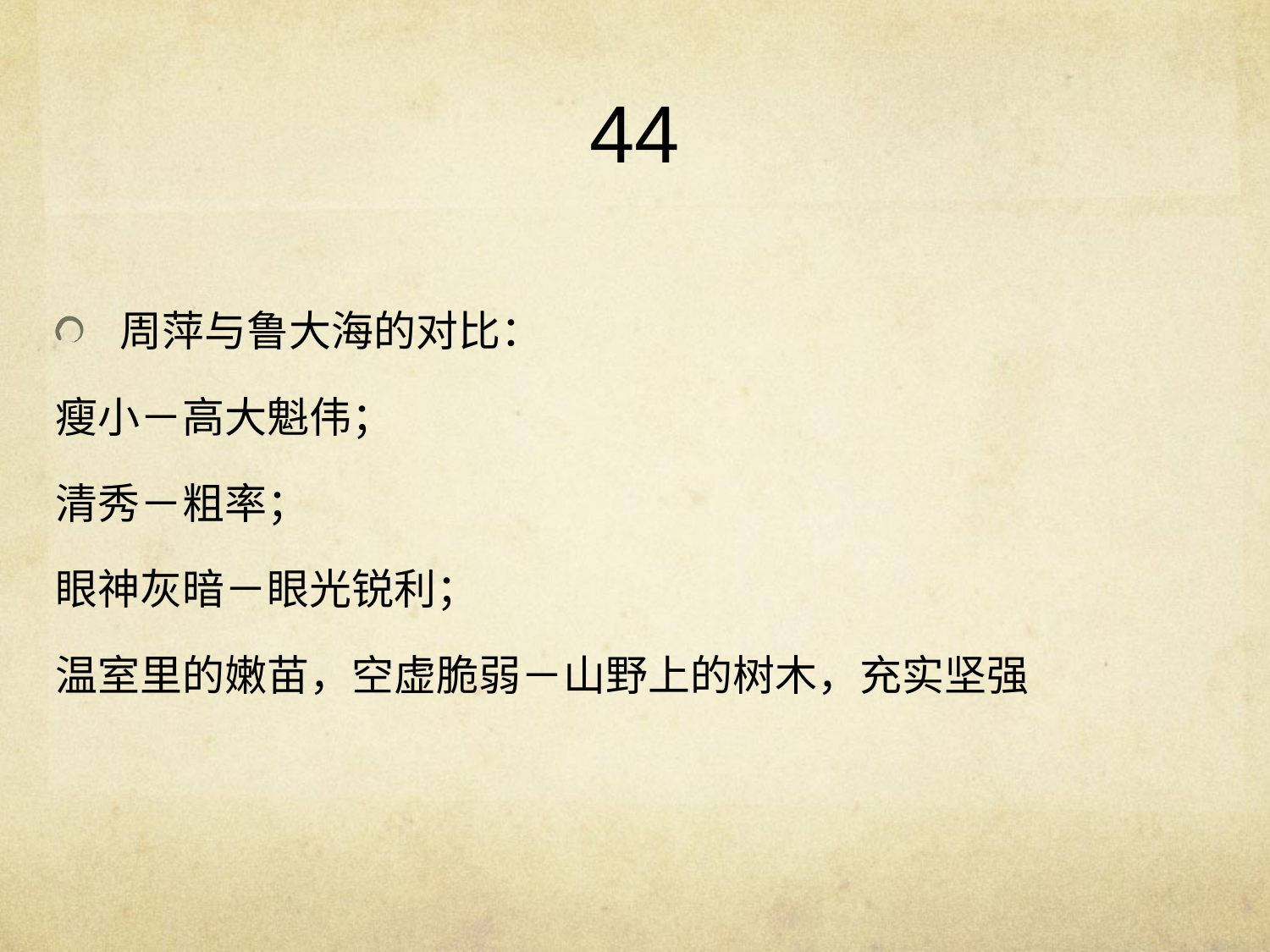

# 44
周萍与鲁大海的对比：
瘦小－高大魁伟；
清秀－粗率；
眼神灰暗－眼光锐利；
温室里的嫩苗，空虚脆弱－山野上的树木，充实坚强